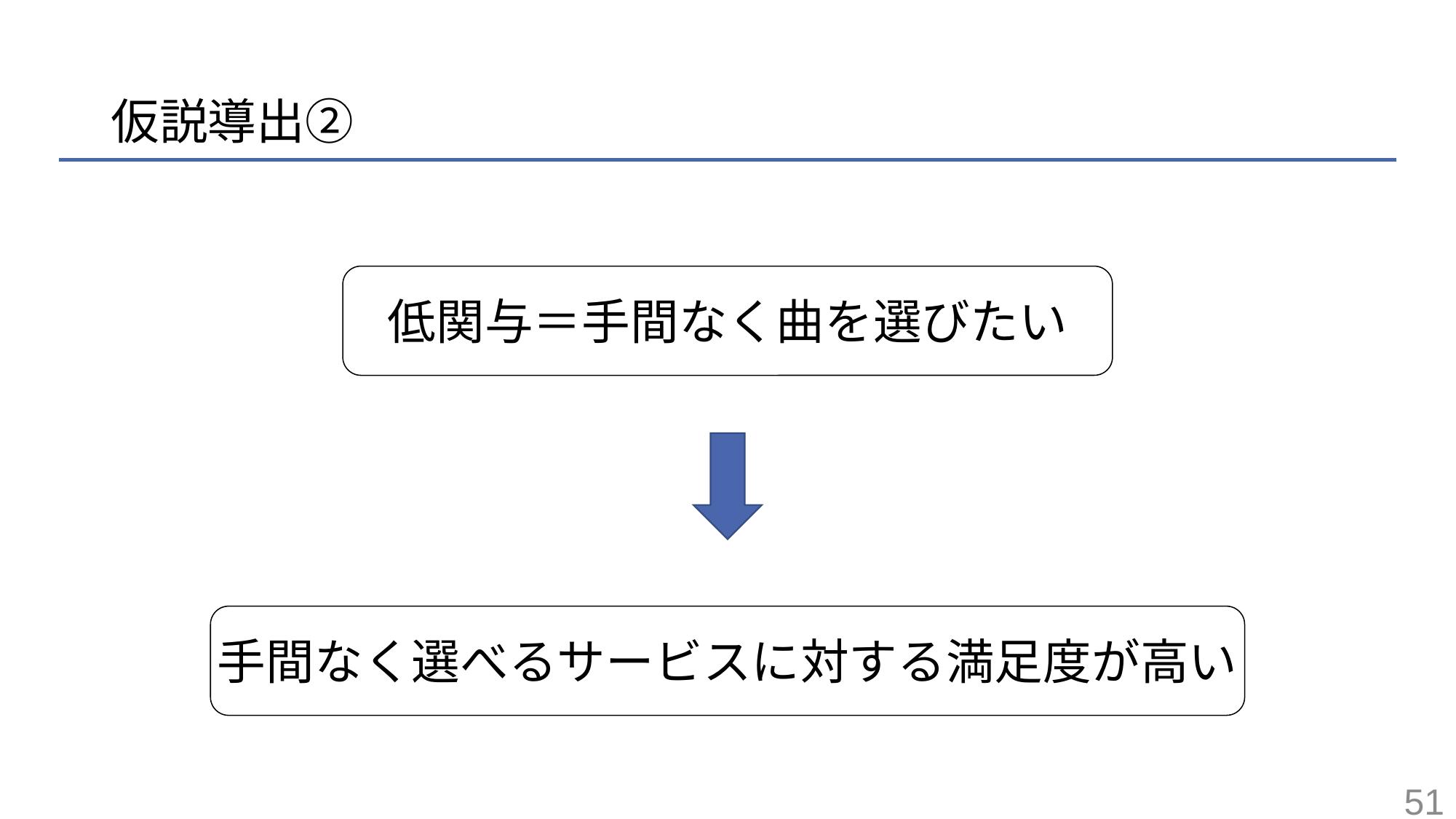

# 仮説導出②

低関与＝手間なく曲を選びたい

手間なく選べるサービスに対する満足度が高い
51